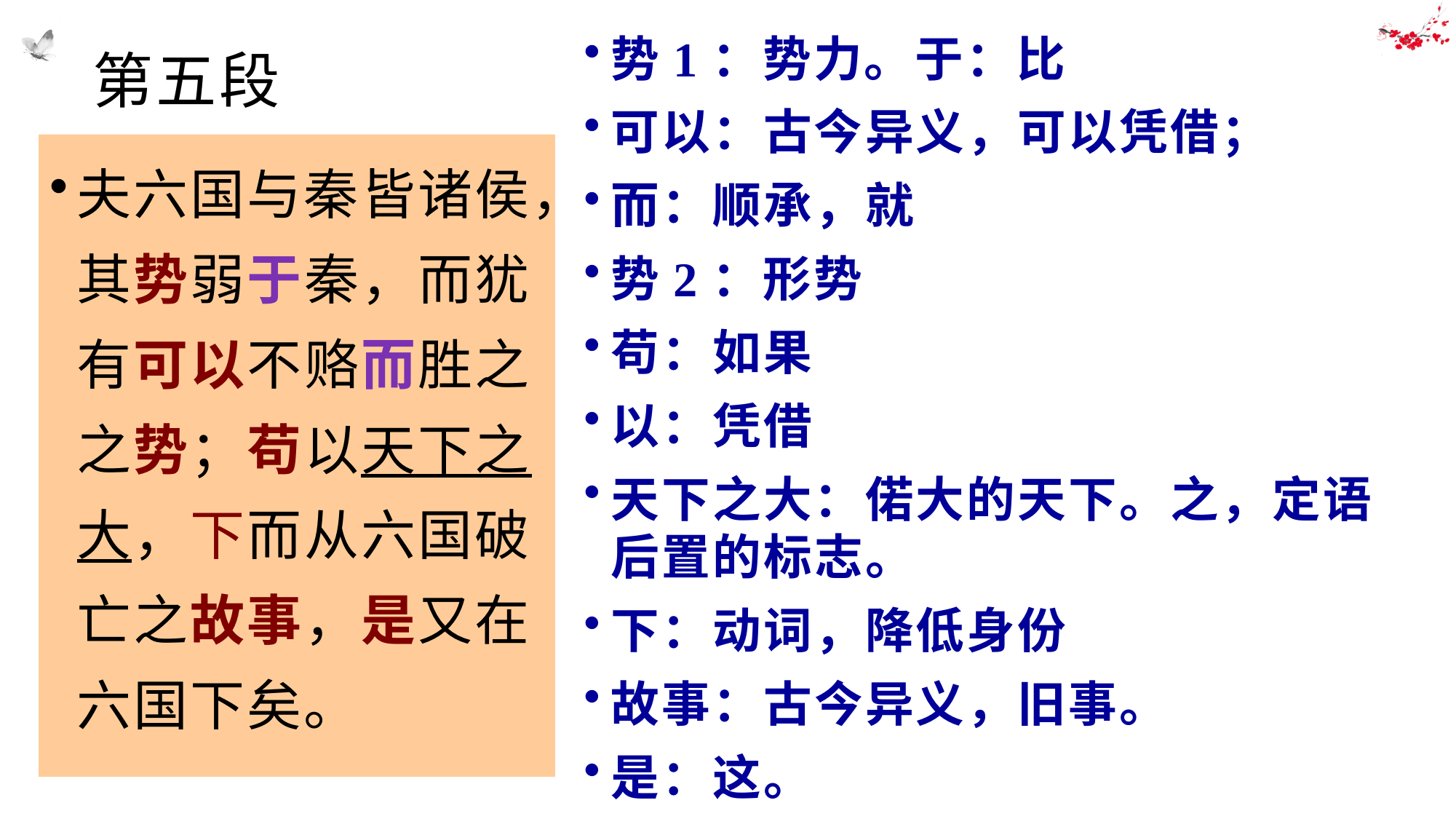

势1：势力。于：比
可以：古今异义，可以凭借；
而：顺承，就
势2：形势
苟：如果
以：凭借
天下之大：偌大的天下。之，定语后置的标志。
下：动词，降低身份
故事：古今异义，旧事。
是：这。
# 第五段
夫六国与秦皆诸侯，其势弱于秦，而犹有可以不赂而胜之之势；苟以天下之大，下而从六国破亡之故事，是又在六国下矣。